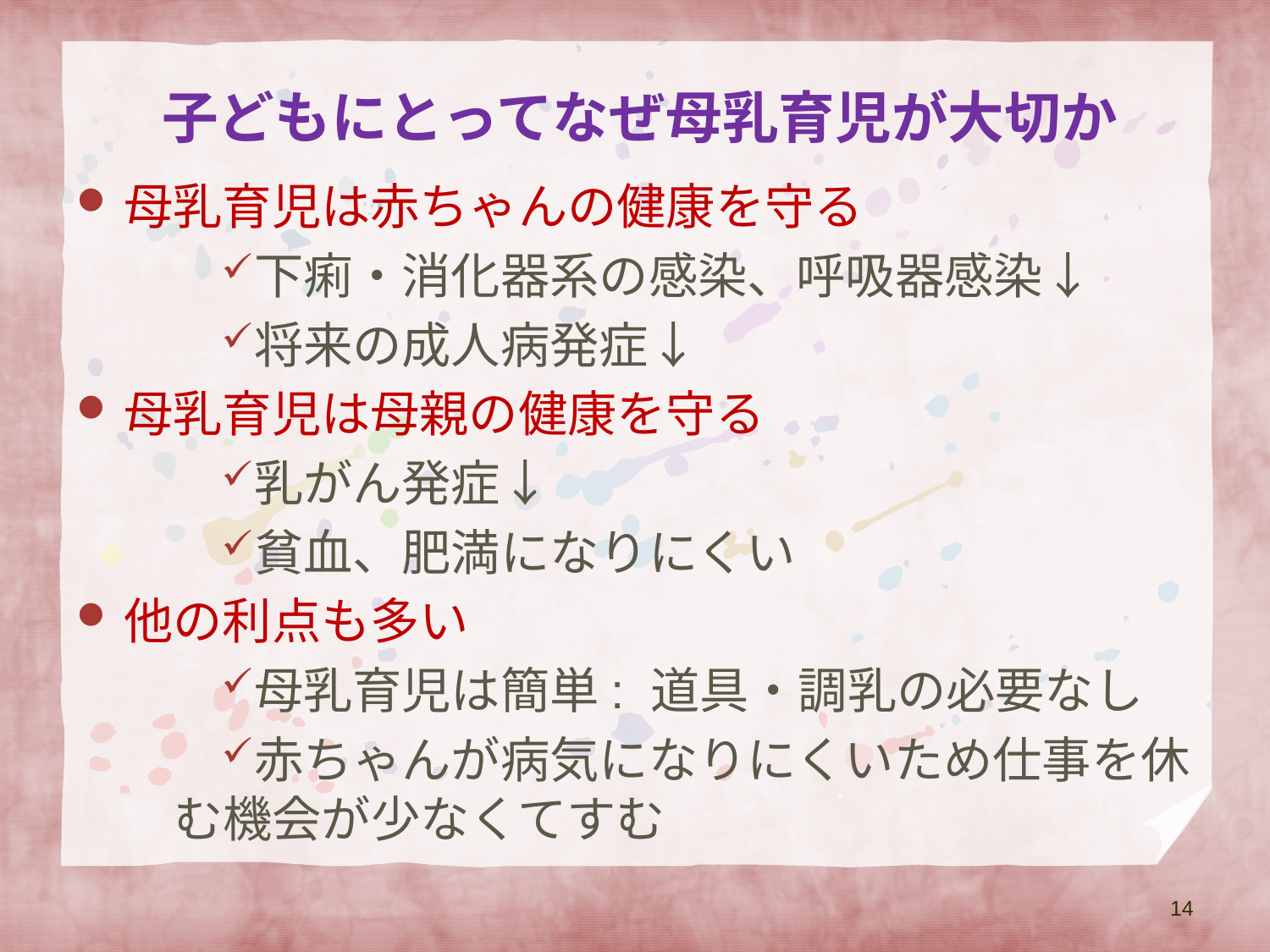

# 子どもにとってなぜ母乳育児が大切か
母乳育児は赤ちゃんの健康を守る
下痢・消化器系の感染、呼吸器感染↓
将来の成人病発症↓
母乳育児は母親の健康を守る
乳がん発症↓
貧血、肥満になりにくい
他の利点も多い
母乳育児は簡単: 道具・調乳の必要なし
赤ちゃんが病気になりにくいため仕事を休む機会が少なくてすむ

14